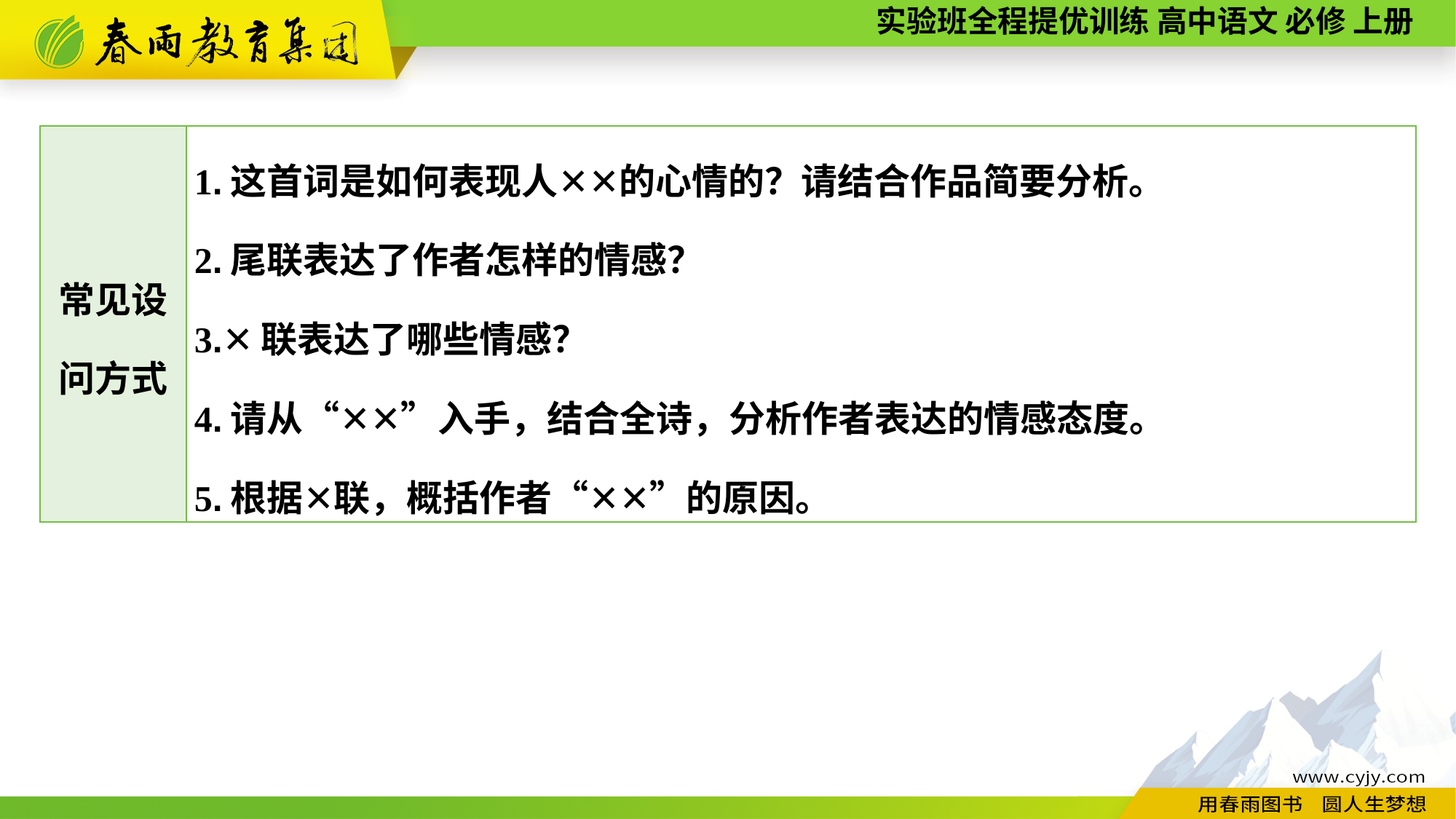

| 常见设 问方式 | 1.这首词是如何表现人✕✕的心情的？请结合作品简要分析。 2.尾联表达了作者怎样的情感？ 3.✕联表达了哪些情感？ 4.请从“✕✕”入手，结合全诗，分析作者表达的情感态度。 5.根据✕联，概括作者“✕✕”的原因。 |
| --- | --- |